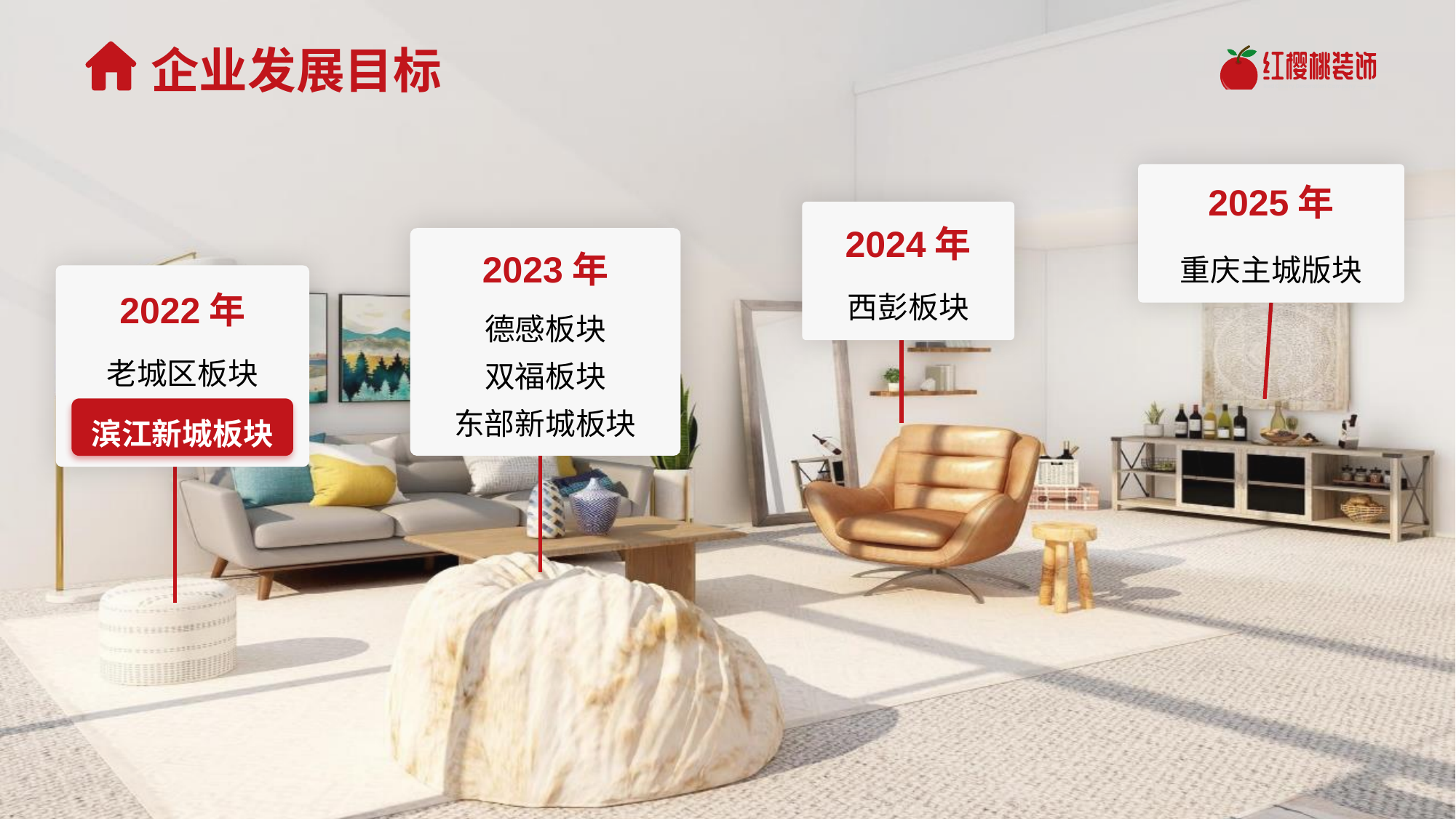

企业发展目标

2025年
重庆主城版块

2024年
西彭板块

2023年
德感板块
双福板块
东部新城板块

2022年
老城区板块

滨江新城板块